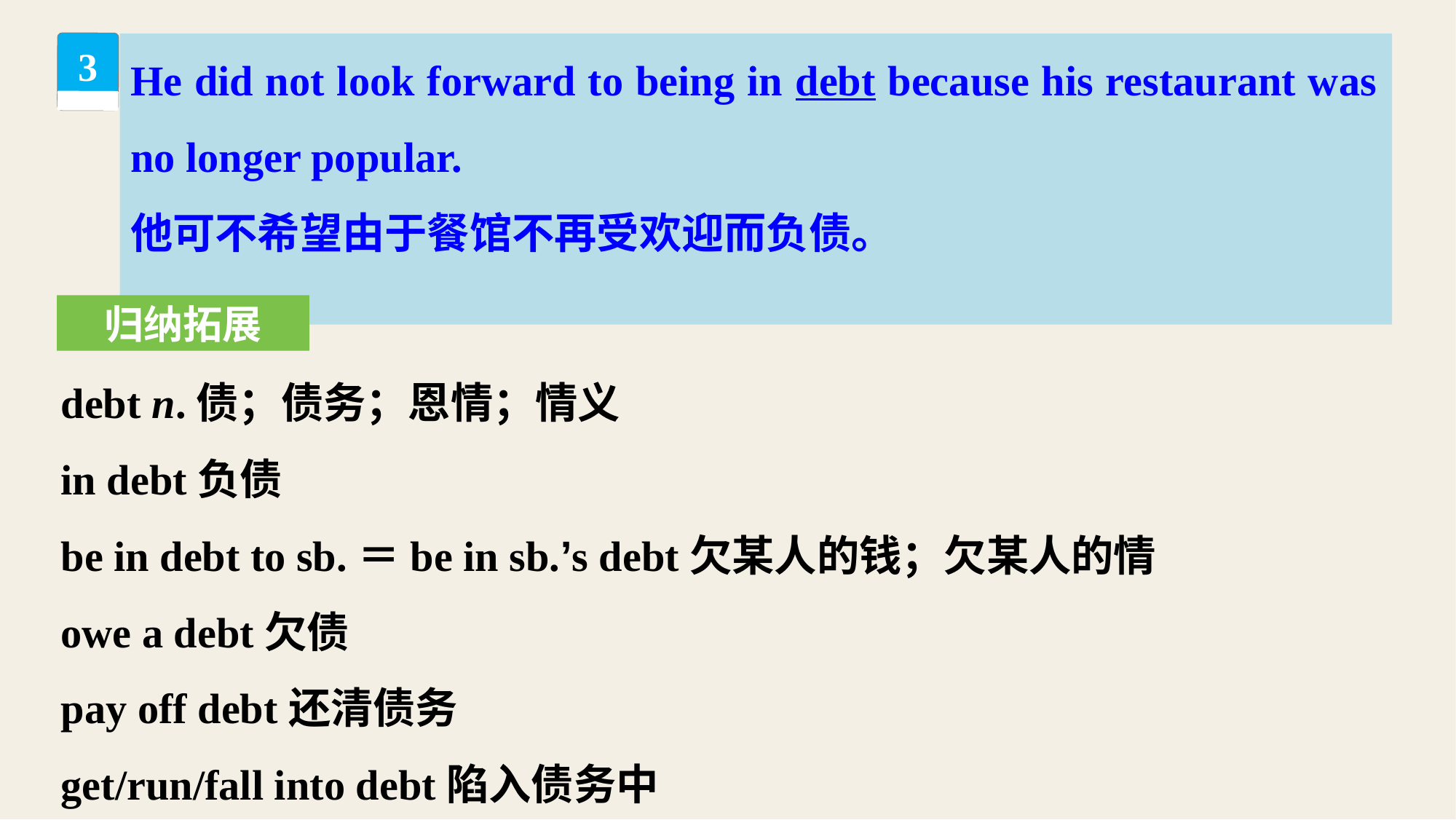

He did not look forward to being in debt because his restaurant was no longer popular.
他可不希望由于餐馆不再受欢迎而负债。

3

归纳拓展
debt n.债；债务；恩情；情义
in debt负债
be in debt to sb.＝be in sb.’s debt欠某人的钱；欠某人的情
owe a debt欠债
pay off debt还清债务
get/run/fall into debt陷入债务中